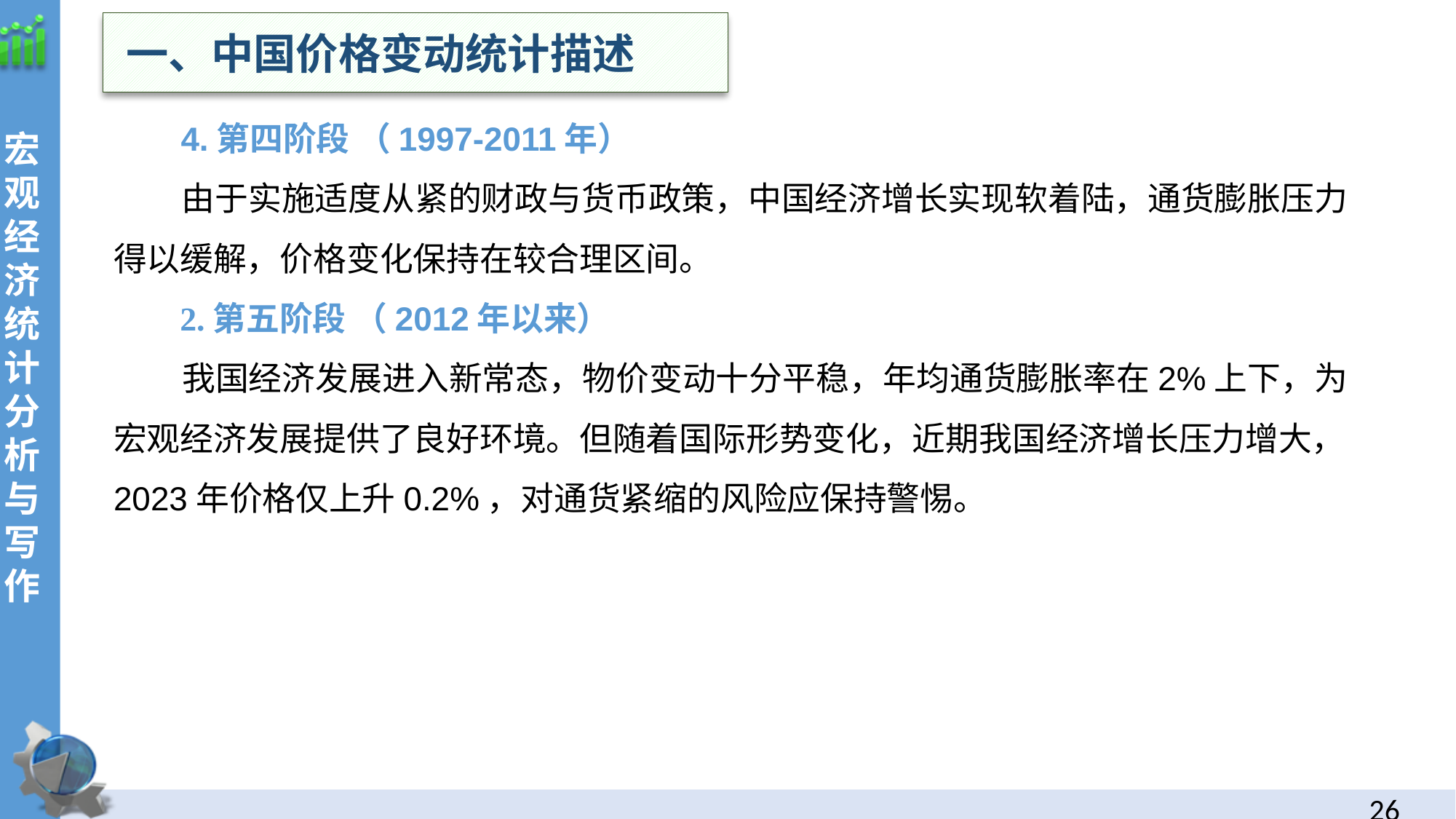

一、中国价格变动统计描述
    4.第四阶段 （1997-2011年）
    由于实施适度从紧的财政与货币政策，中国经济增长实现软着陆，通货膨胀压力得以缓解，价格变化保持在较合理区间。
    2.第五阶段 （2012年以来）
    我国经济发展进入新常态，物价变动十分平稳，年均通货膨胀率在2%上下，为宏观经济发展提供了良好环境。但随着国际形势变化，近期我国经济增长压力增大，2023年价格仅上升0.2%，对通货紧缩的风险应保持警惕。

26